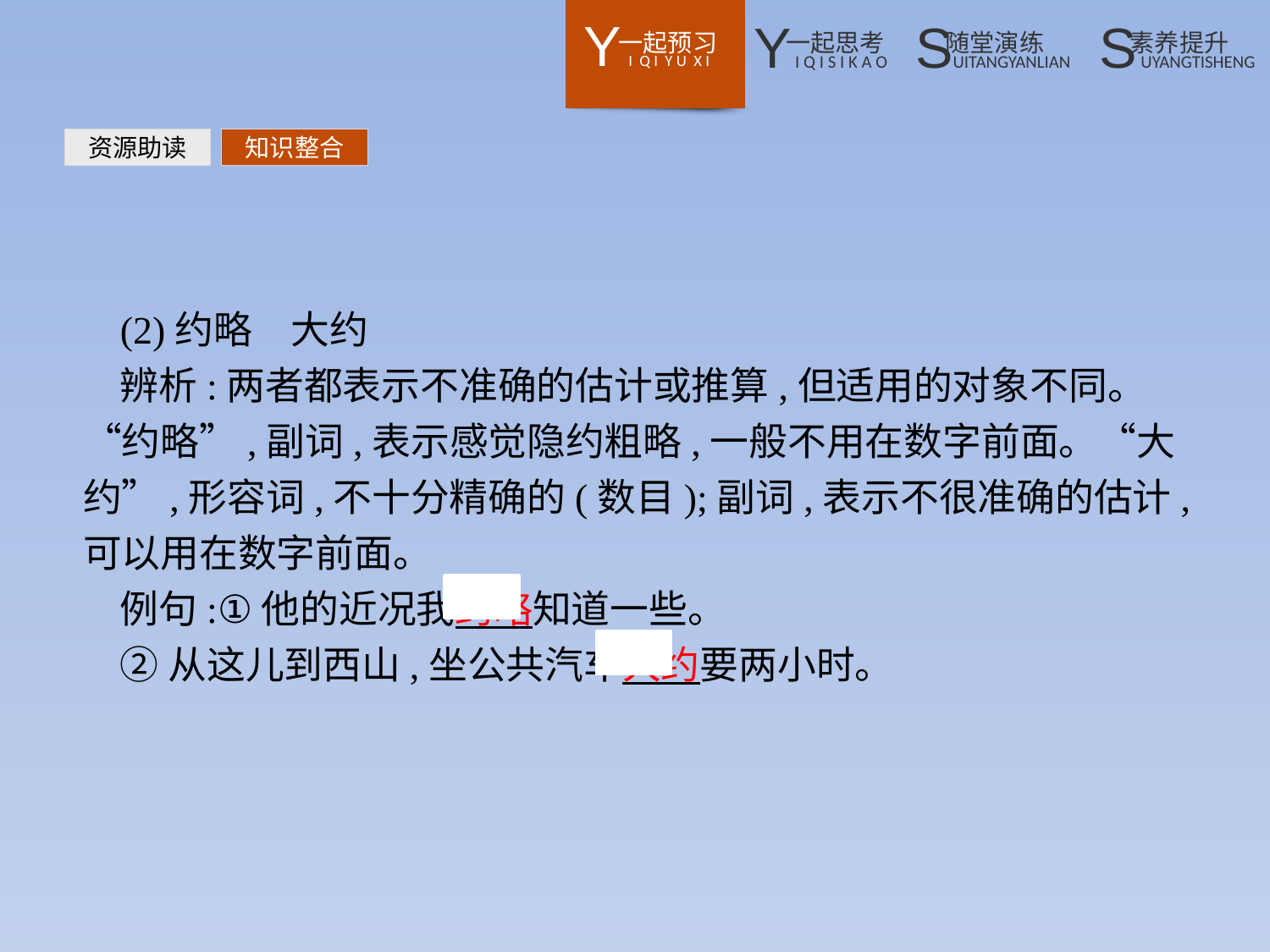

资源助读
知识整合
(2)约略　大约
辨析:两者都表示不准确的估计或推算,但适用的对象不同。“约略”,副词,表示感觉隐约粗略,一般不用在数字前面。“大约”,形容词,不十分精确的(数目);副词,表示不很准确的估计,可以用在数字前面。
例句:①他的近况我约略知道一些。
②从这儿到西山,坐公共汽车大约要两小时。